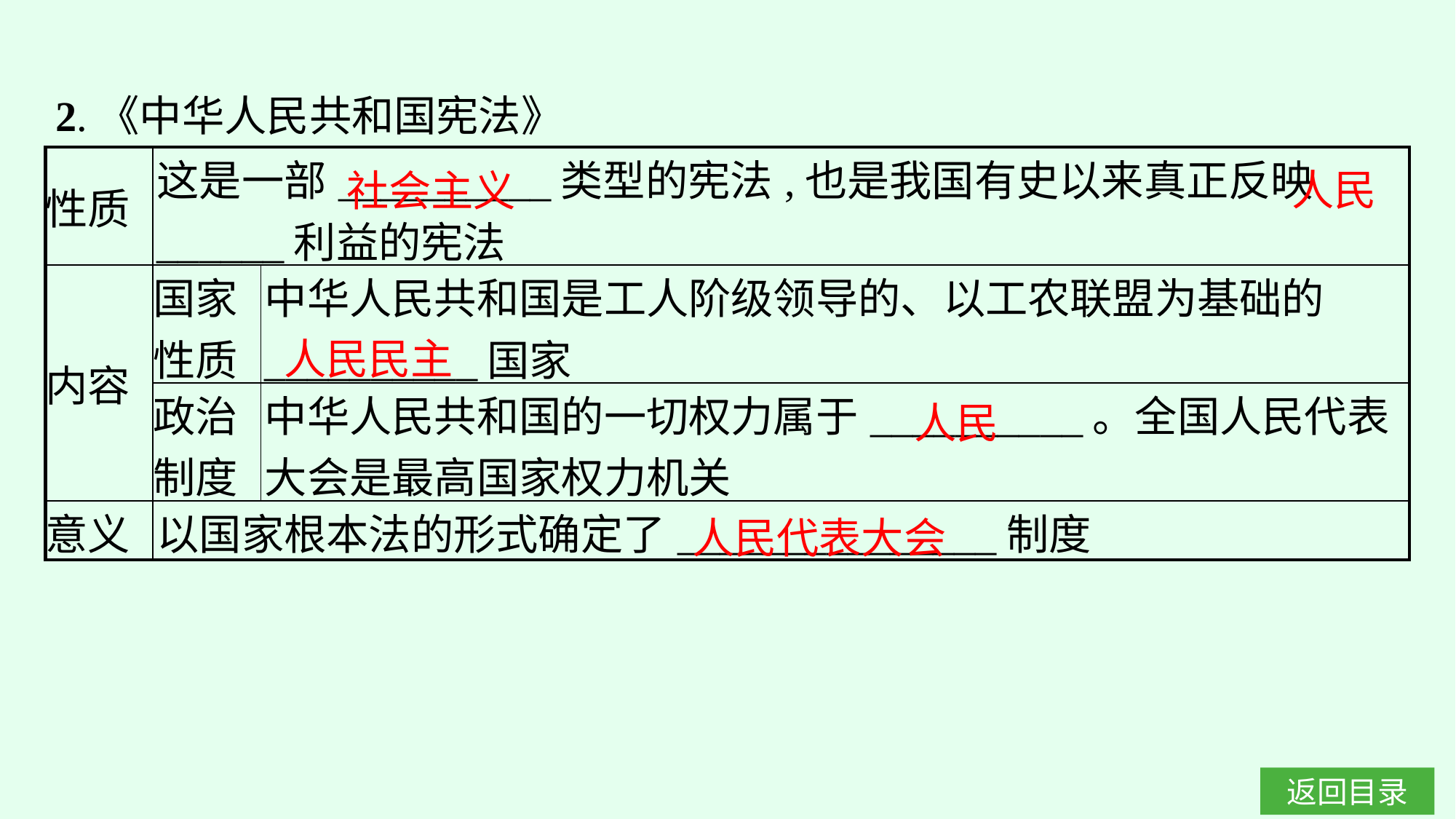

2.《中华人民共和国宪法》
人民
社会主义
| 性质 | 这是一部\_\_\_\_\_\_\_\_\_\_类型的宪法,也是我国有史以来真正反映\_\_\_\_\_\_利益的宪法 |  |
| --- | --- | --- |
| 内容 | 国家 性质 | 中华人民共和国是工人阶级领导的、以工农联盟为基础的\_\_\_\_\_\_\_\_\_\_国家 |
|  | 政治 制度 | 中华人民共和国的一切权力属于\_\_\_\_\_\_\_\_\_\_。全国人民代表大会是最高国家权力机关 |
| 意义 | 以国家根本法的形式确定了\_\_\_\_\_\_\_\_\_\_\_\_\_\_\_制度 |  |
人民民主
人民
人民代表大会